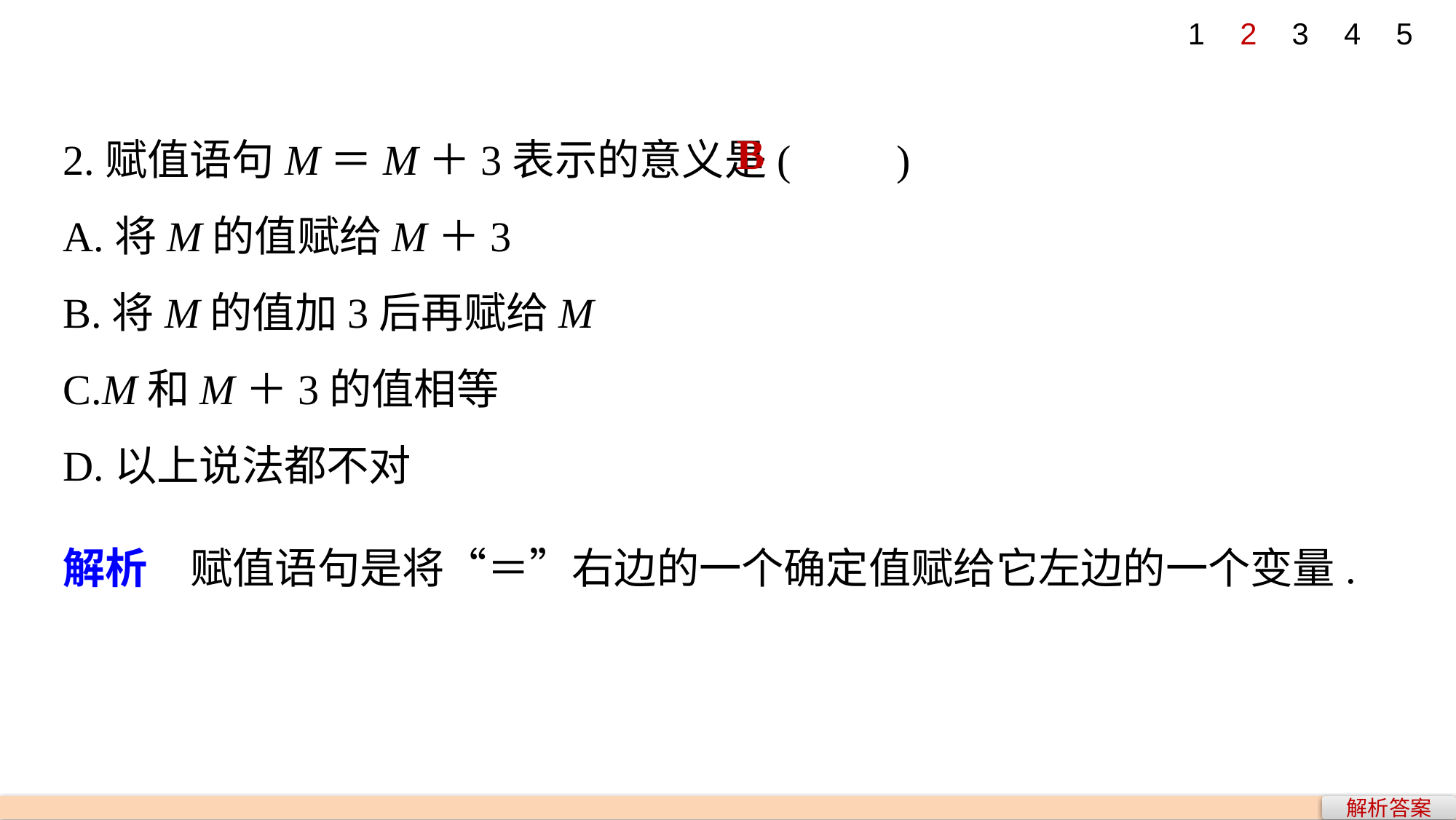

1
2
3
4
5
2.赋值语句M＝M＋3表示的意义是(　　)
A.将M的值赋给M＋3
B.将M的值加3后再赋给M
C.M和M＋3的值相等
D.以上说法都不对
B
解析　赋值语句是将“＝”右边的一个确定值赋给它左边的一个变量.
解析答案